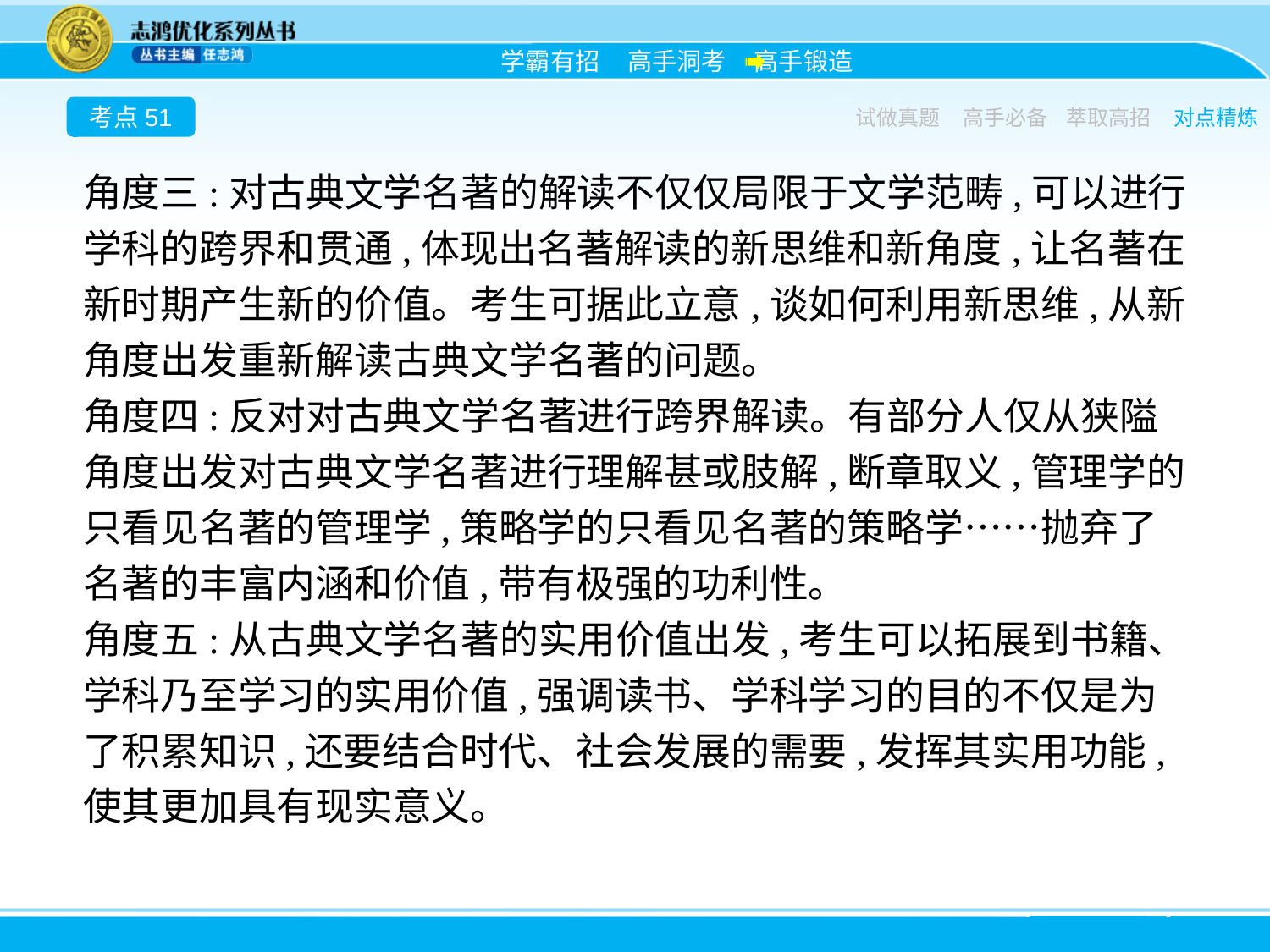

考点51
试做真题
高手必备
萃取高招
对点精炼
角度三:对古典文学名著的解读不仅仅局限于文学范畴,可以进行学科的跨界和贯通,体现出名著解读的新思维和新角度,让名著在新时期产生新的价值。考生可据此立意,谈如何利用新思维,从新角度出发重新解读古典文学名著的问题。
角度四:反对对古典文学名著进行跨界解读。有部分人仅从狭隘角度出发对古典文学名著进行理解甚或肢解,断章取义,管理学的只看见名著的管理学,策略学的只看见名著的策略学……抛弃了名著的丰富内涵和价值,带有极强的功利性。
角度五:从古典文学名著的实用价值出发,考生可以拓展到书籍、学科乃至学习的实用价值,强调读书、学科学习的目的不仅是为了积累知识,还要结合时代、社会发展的需要,发挥其实用功能,使其更加具有现实意义。